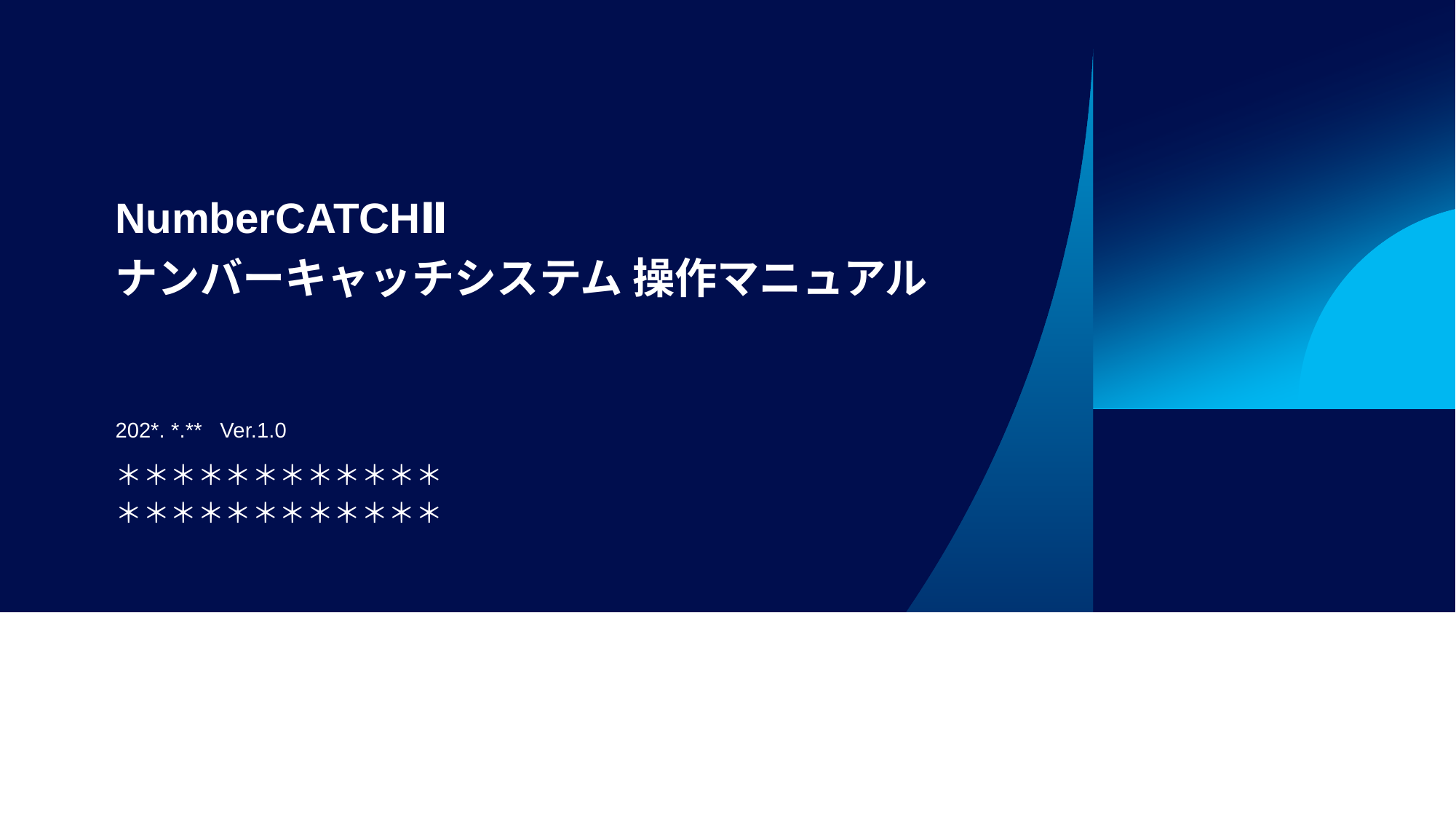

# NumberCATCHⅡ ナンバーキャッチシステム 操作マニュアル
202*. *.**   Ver.1.0
＊＊＊＊＊＊＊＊＊＊＊＊
＊＊＊＊＊＊＊＊＊＊＊＊